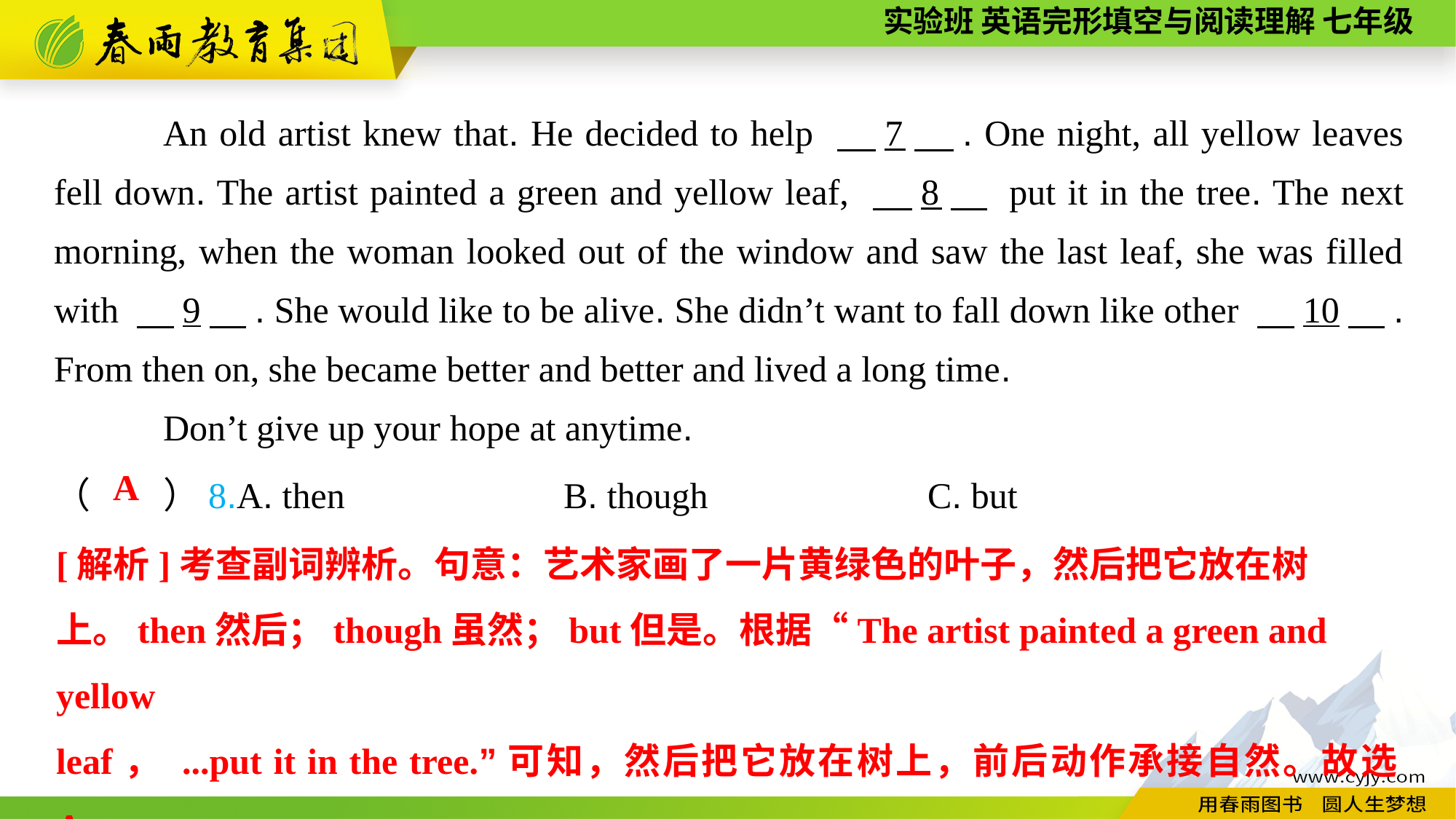

An old artist knew that. He decided to help 　7　. One night, all yellow leaves fell down. The artist painted a green and yellow leaf, 　8　 put it in the tree. The next morning, when the woman looked out of the window and saw the last leaf, she was filled with 　9　. She would like to be alive. She didn’t want to fall down like other 　10　. From then on, she became better and better and lived a long time.
Don’t give up your hope at anytime.
（　　）8.A. then                        B. though			C. but
A
[解析]考查副词辨析。句意：艺术家画了一片黄绿色的叶子，然后把它放在树上。then然后；though虽然；but但是。根据“The artist painted a green and yellow
leaf， ...put it in the tree.”可知，然后把它放在树上，前后动作承接自然。故选A。